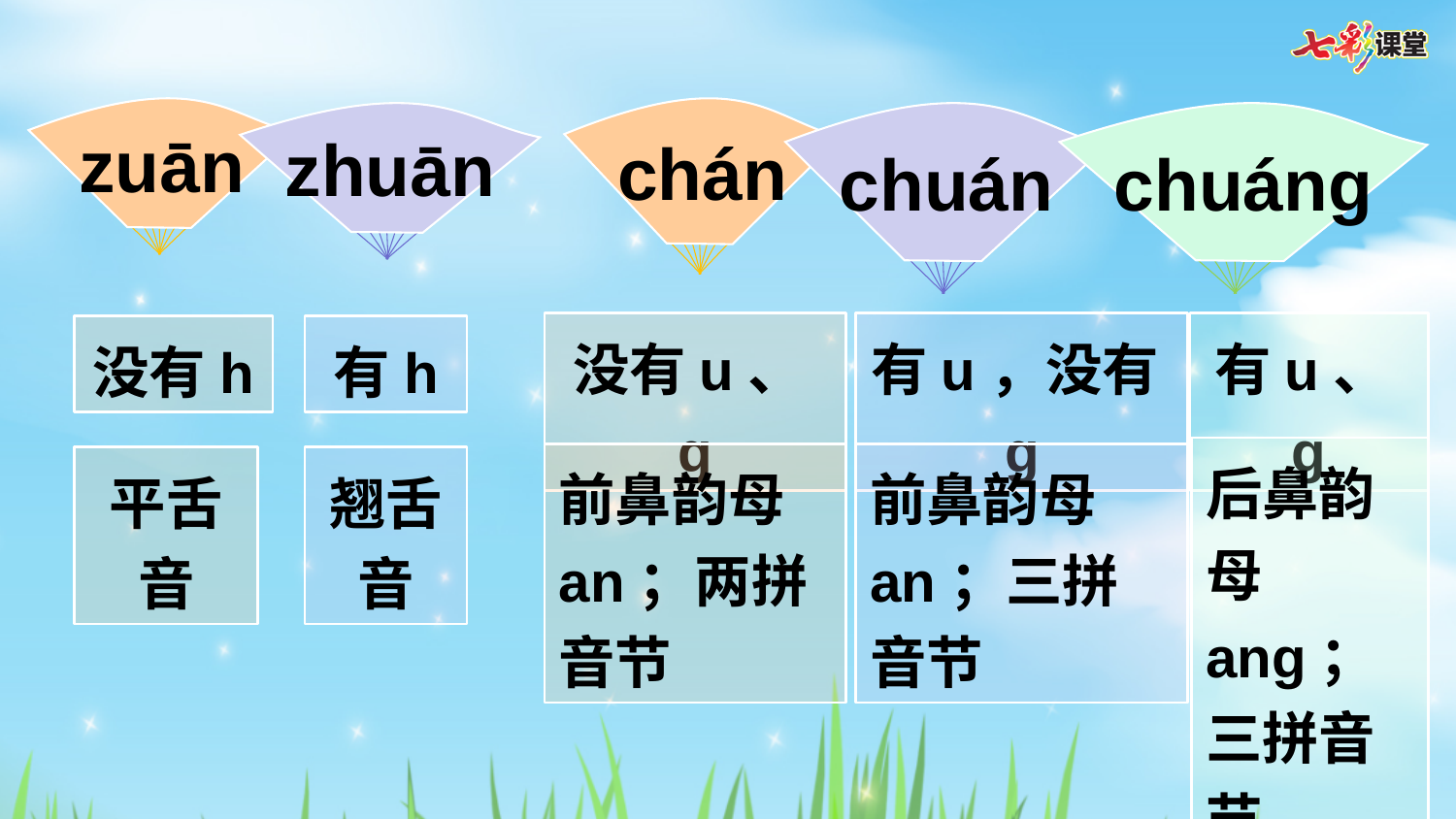

zuān
zhuān
chán
chuán
chuáng
没有u、ɡ
有u，没有ɡ
有u、ɡ
没有h
有h
后鼻韵母ang；三拼音节
前鼻韵母an；两拼音节
前鼻韵母an；三拼音节
平舌音
翘舌音